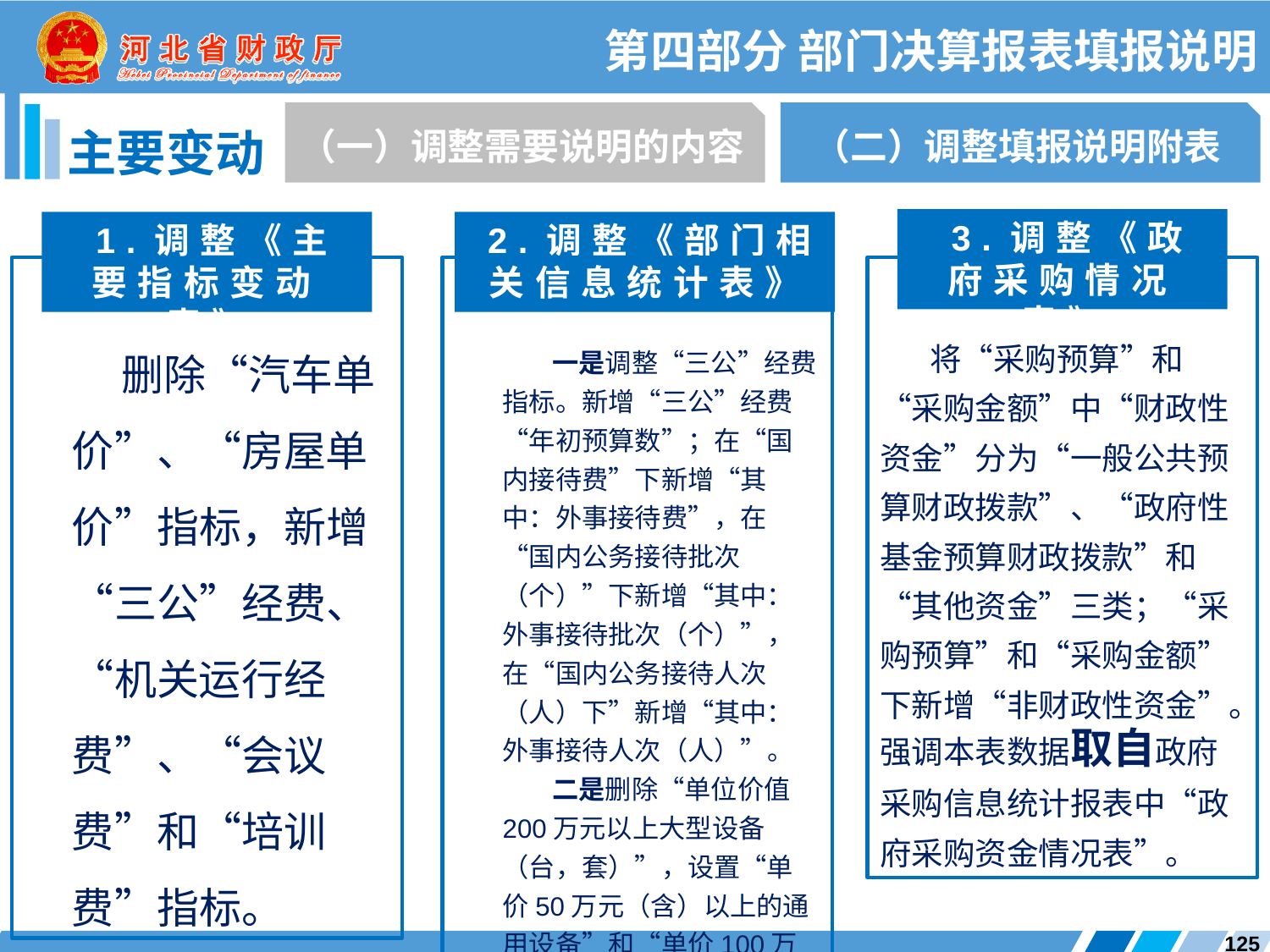

第四部分 部门决算报表填报说明
（一）调整需要说明的内容
（二）调整填报说明附表
主要变动
 3.调整《政府采购情况表》
 1.调整《主要指标变动表》
 2.调整《部门相关信息统计表》

删除“汽车单价”、“房屋单价”指标，新增“三公”经费、“机关运行经费”、“会议费”和“培训费”指标。

一是调整“三公”经费指标。新增“三公”经费“年初预算数”；在“国内接待费”下新增“其中：外事接待费”，在“国内公务接待批次（个）”下新增“其中：外事接待批次（个）”，在“国内公务接待人次（人）下”新增“其中：外事接待人次（人）”。
二是删除“单位价值200万元以上大型设备（台，套）”，设置“单价50万元（含）以上的通用设备”和“单价100万元（含）以上的专用设备”。

将“采购预算”和“采购金额”中“财政性资金”分为“一般公共预算财政拨款”、“政府性基金预算财政拨款”和“其他资金”三类；“采购预算”和“采购金额”下新增“非财政性资金”。强调本表数据取自政府采购信息统计报表中“政府采购资金情况表”。
125